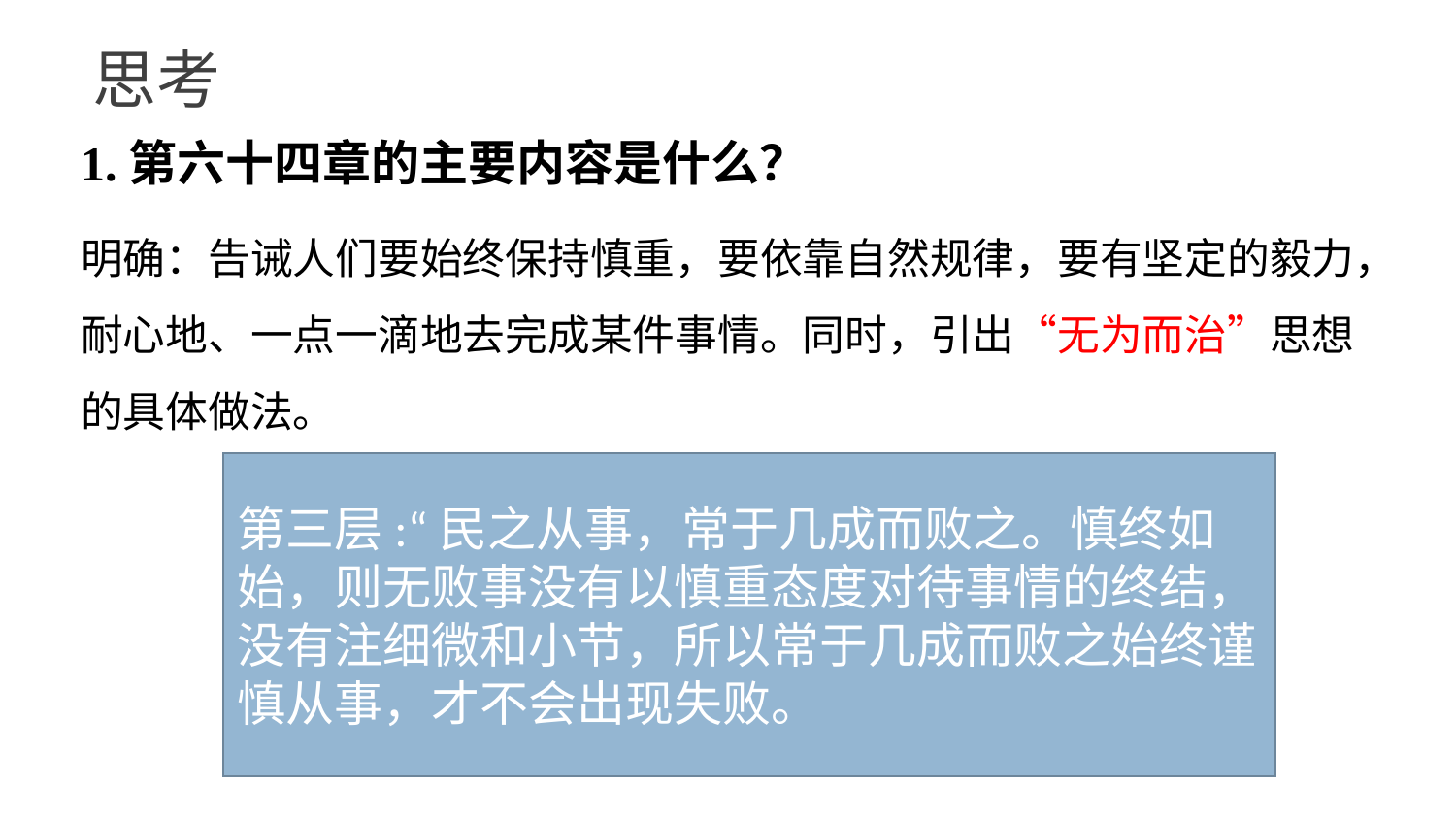

# 思考
1.第六十四章的主要内容是什么？
明确：告诫人们要始终保持慎重，要依靠自然规律，要有坚定的毅力，耐心地、一点一滴地去完成某件事情。同时，引出“无为而治”思想的具体做法。

第一层:“其安易持，其未兆易谋。其脆易泮，其微易散。为之于未有，治之于未乱。”
(1)为之于无事。(2)防患于未然。
第三层:“民之从事，常于几成而败之。慎终如始，则无败事没有以慎重态度对待事情的终结，没有注细微和小节，所以常于几成而败之始终谨慎从事，才不会出现失败。
第二层合抱之木，生于毫末；九层之台，起于累土；千里之行，始于足下1大是由小发展来的，为之于细微终成其大。